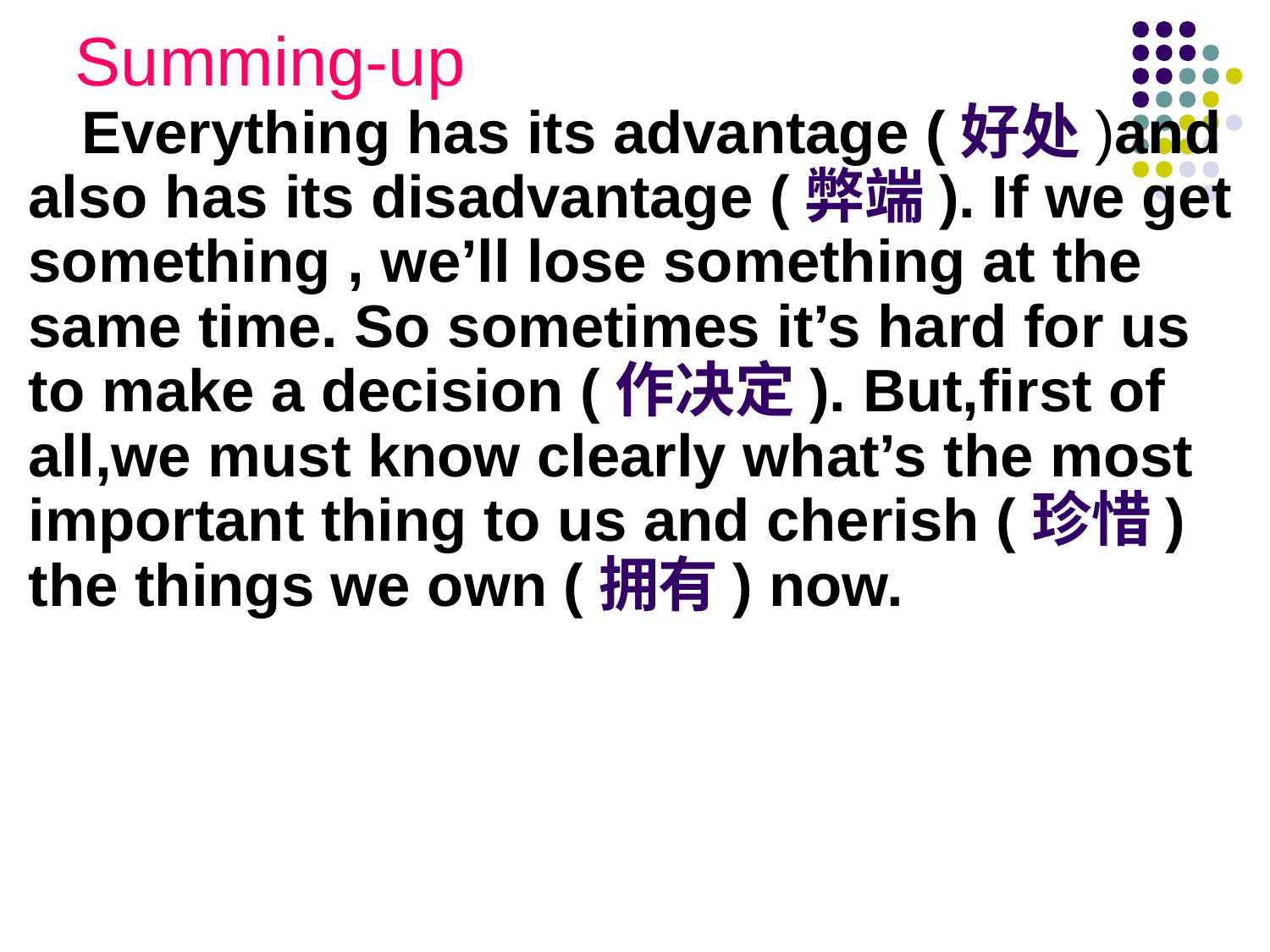

# Summing-up
      Everything has its advantage (好处)and also has its disadvantage (弊端). If we get something , we’ll lose something at the same time. So sometimes it’s hard for us to make a decision (作决定). But,first of all,we must know clearly what’s the most important thing to us and cherish (珍惜) the things we own (拥有) now.